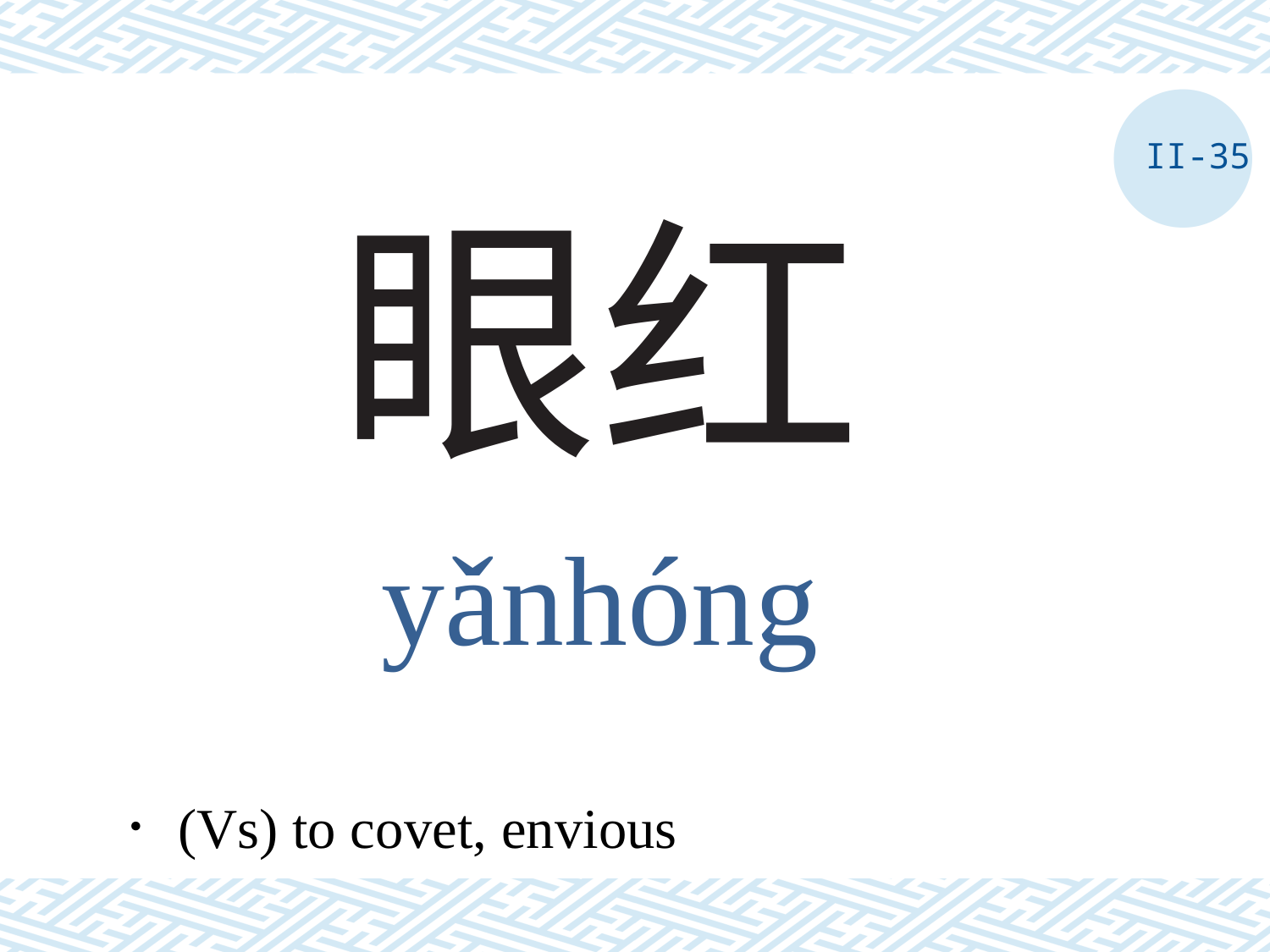

II-35
# 眼红
yǎnhóng
．(Vs) to covet, envious